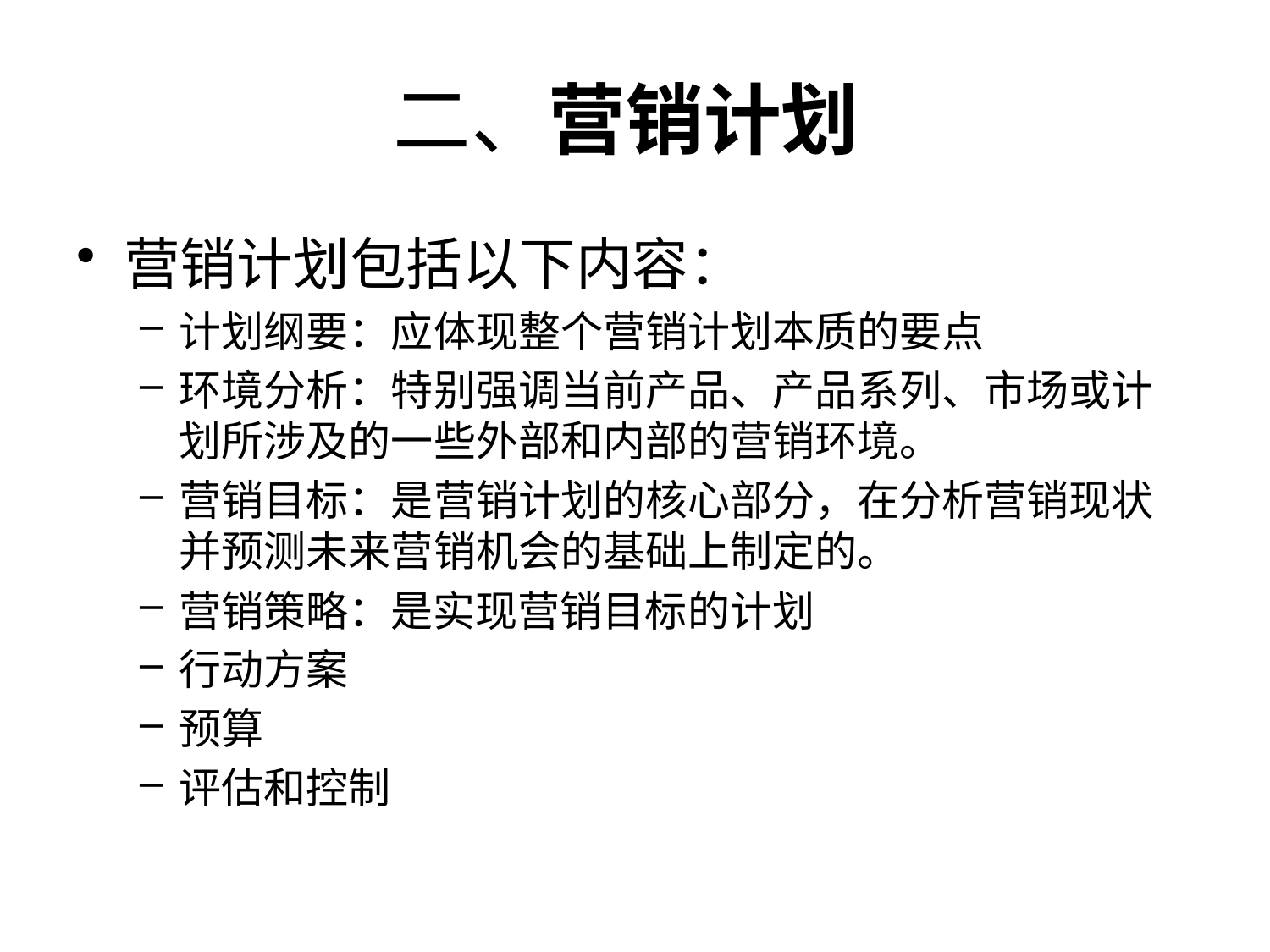

# 二、营销计划
营销计划包括以下内容：
计划纲要：应体现整个营销计划本质的要点
环境分析：特别强调当前产品、产品系列、市场或计划所涉及的一些外部和内部的营销环境。
营销目标：是营销计划的核心部分，在分析营销现状并预测未来营销机会的基础上制定的。
营销策略：是实现营销目标的计划
行动方案
预算
评估和控制